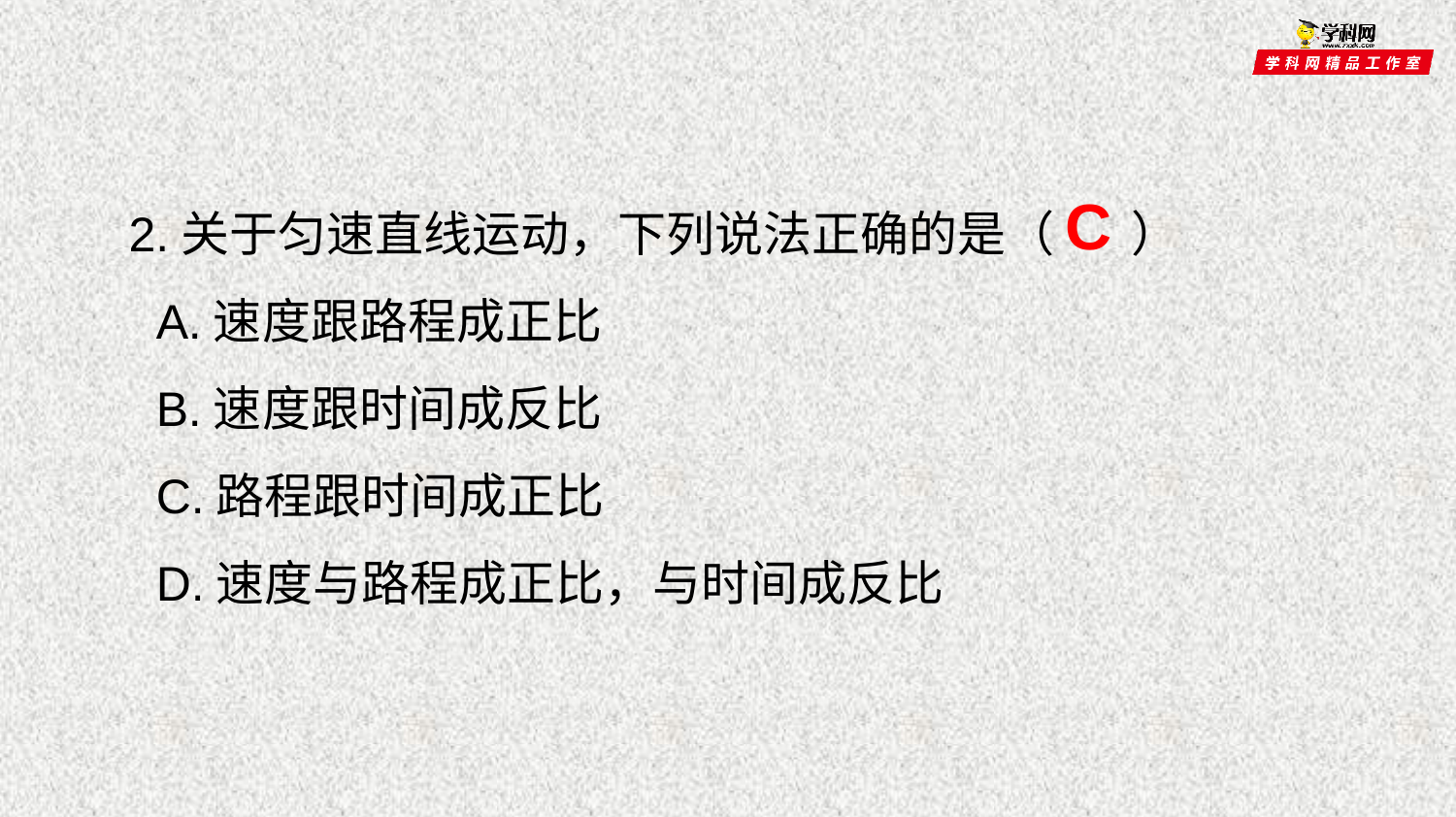

2.关于匀速直线运动，下列说法正确的是（       ）
  A.速度跟路程成正比
  B.速度跟时间成反比
  C.路程跟时间成正比
  D.速度与路程成正比，与时间成反比

C